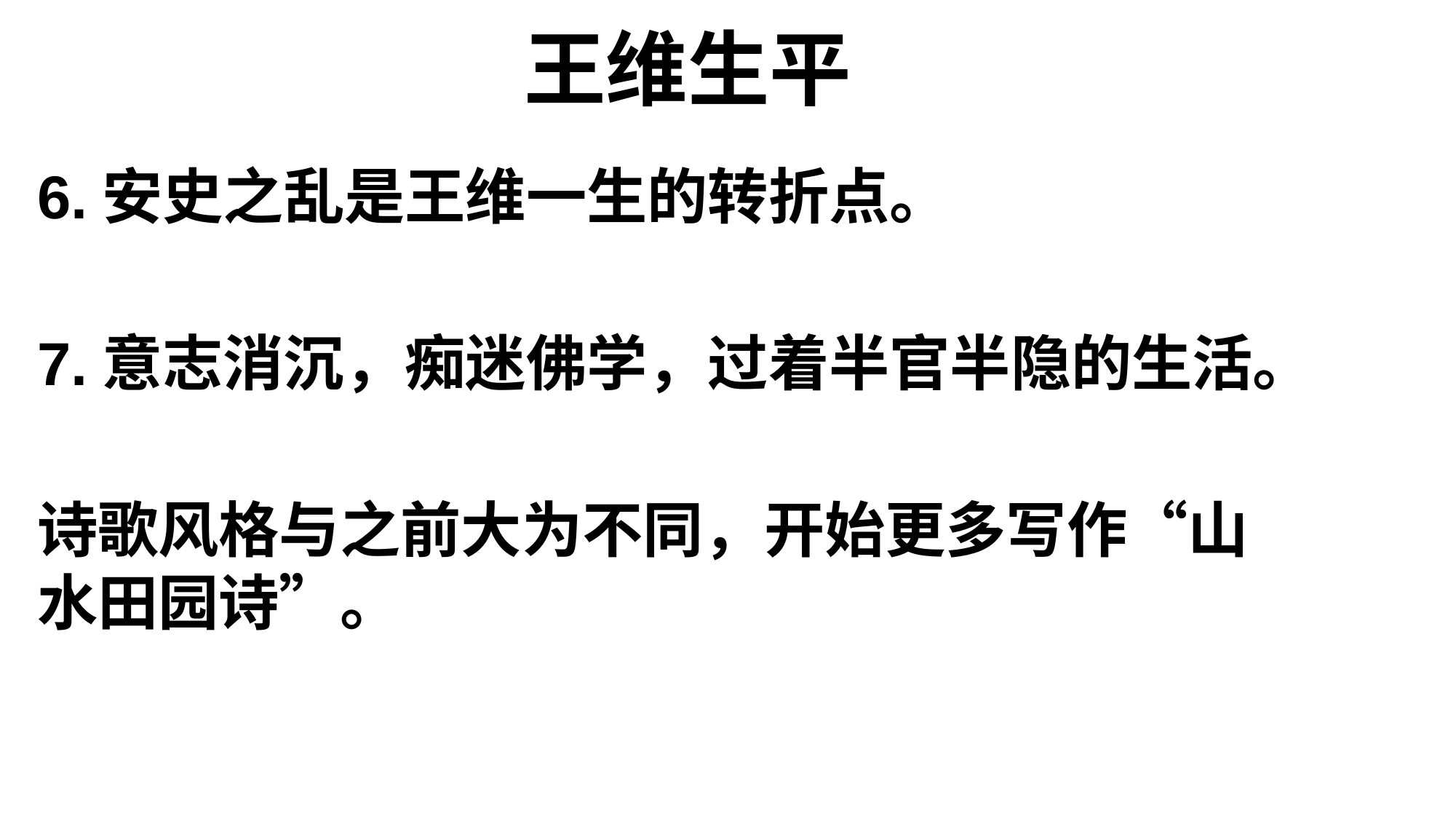

王维生平
6.安史之乱是王维一生的转折点。
7.意志消沉，痴迷佛学，过着半官半隐的生活。
诗歌风格与之前大为不同，开始更多写作“山水田园诗”。